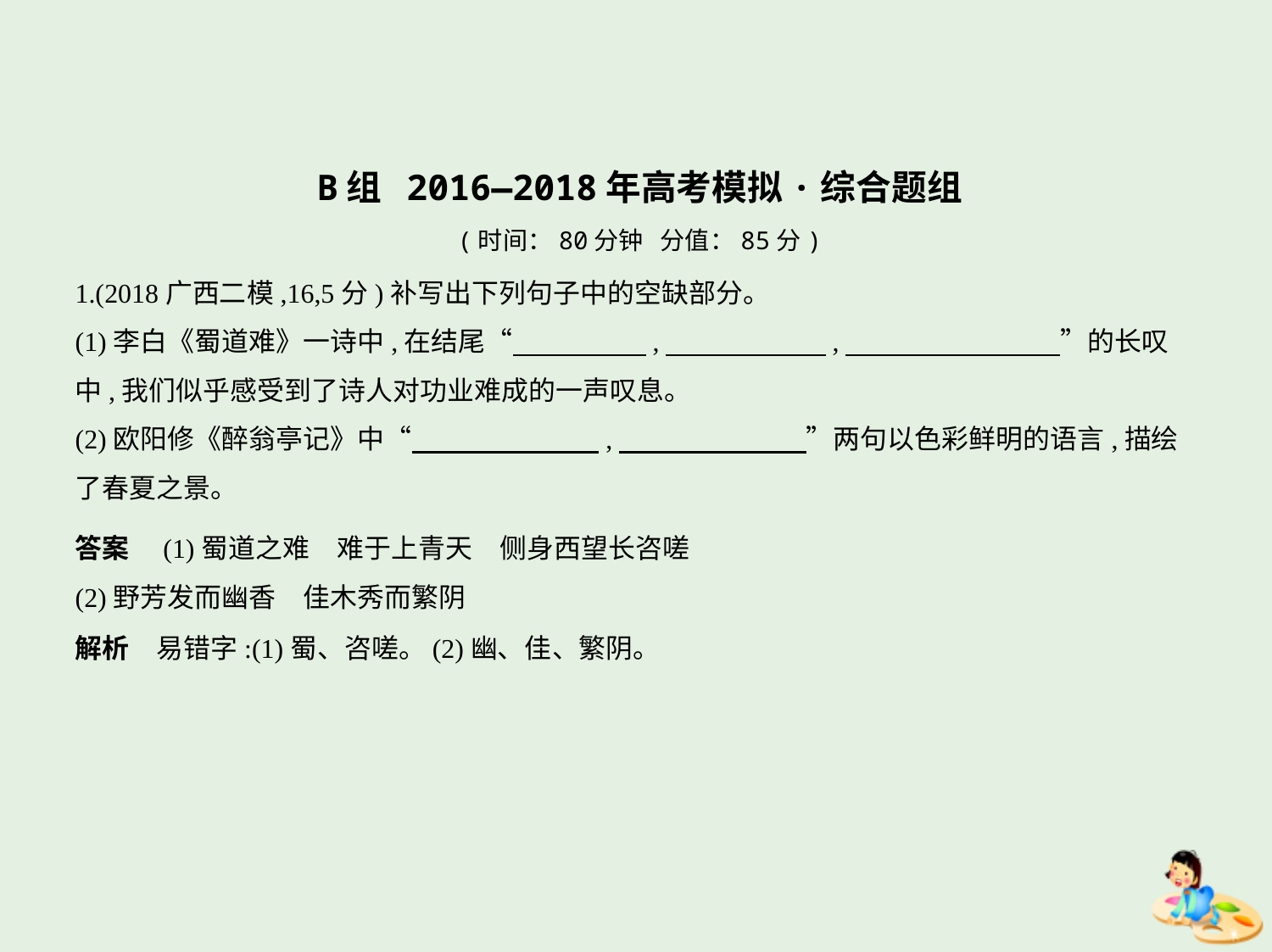

B组  2016—2018年高考模拟·综合题组
(时间：80分钟   分值：85分)
1.(2018广西二模,16,5分)补写出下列句子中的空缺部分。
(1)李白《蜀道难》一诗中,在结尾“　　　　    ,　　　　　    ,　　　　　　　    ”的长叹
中,我们似乎感受到了诗人对功业难成的一声叹息。
(2)欧阳修《醉翁亭记》中“　　　　　　    ,　　　　　　    ”两句以色彩鲜明的语言,描绘
了春夏之景。
答案　(1)蜀道之难　难于上青天　侧身西望长咨嗟
(2)野芳发而幽香　佳木秀而繁阴
解析　易错字:(1)蜀、咨嗟。(2)幽、佳、繁阴。